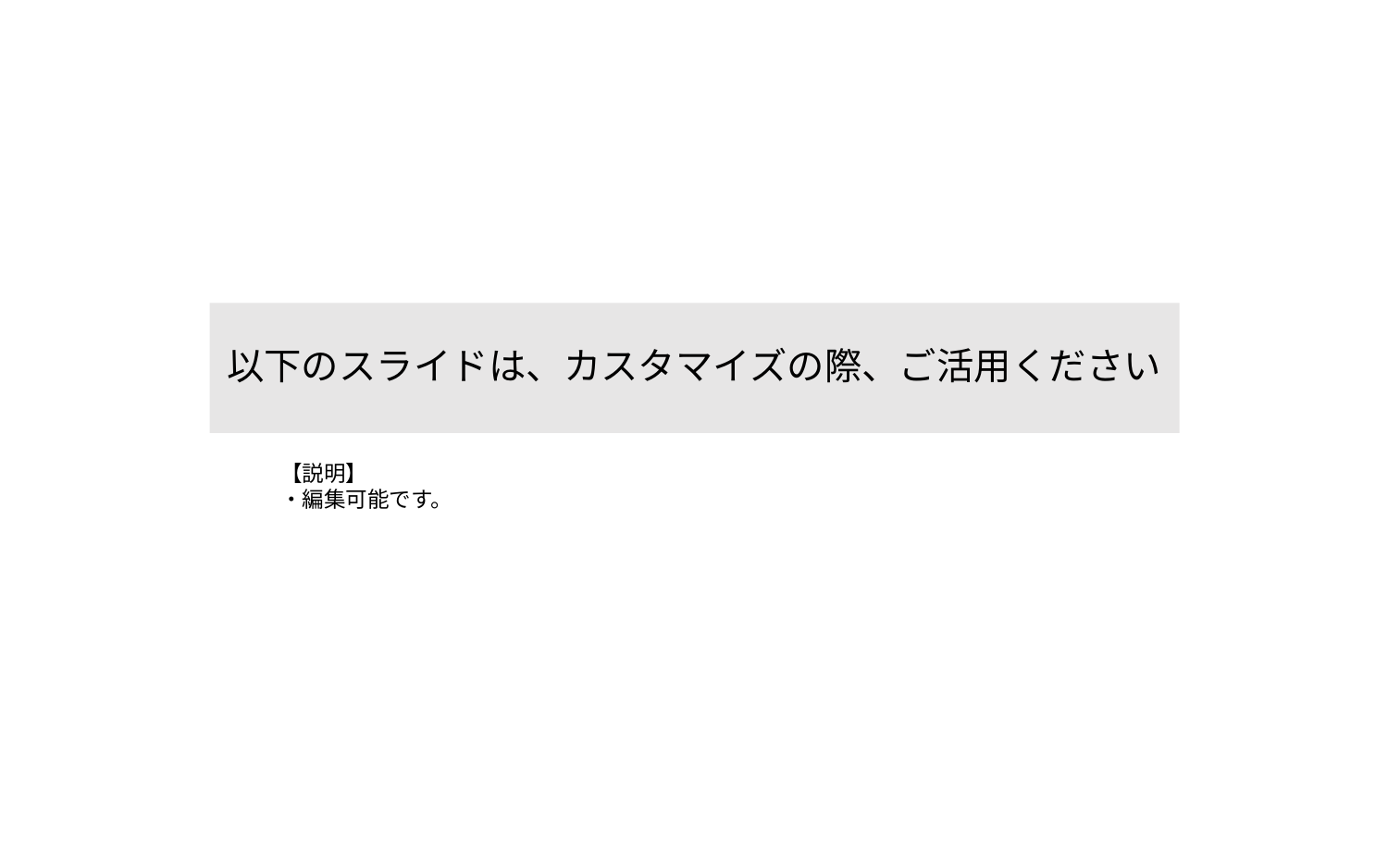

# 以下のスライドは、カスタマイズの際、ご活用ください
【説明】
・編集可能です。​